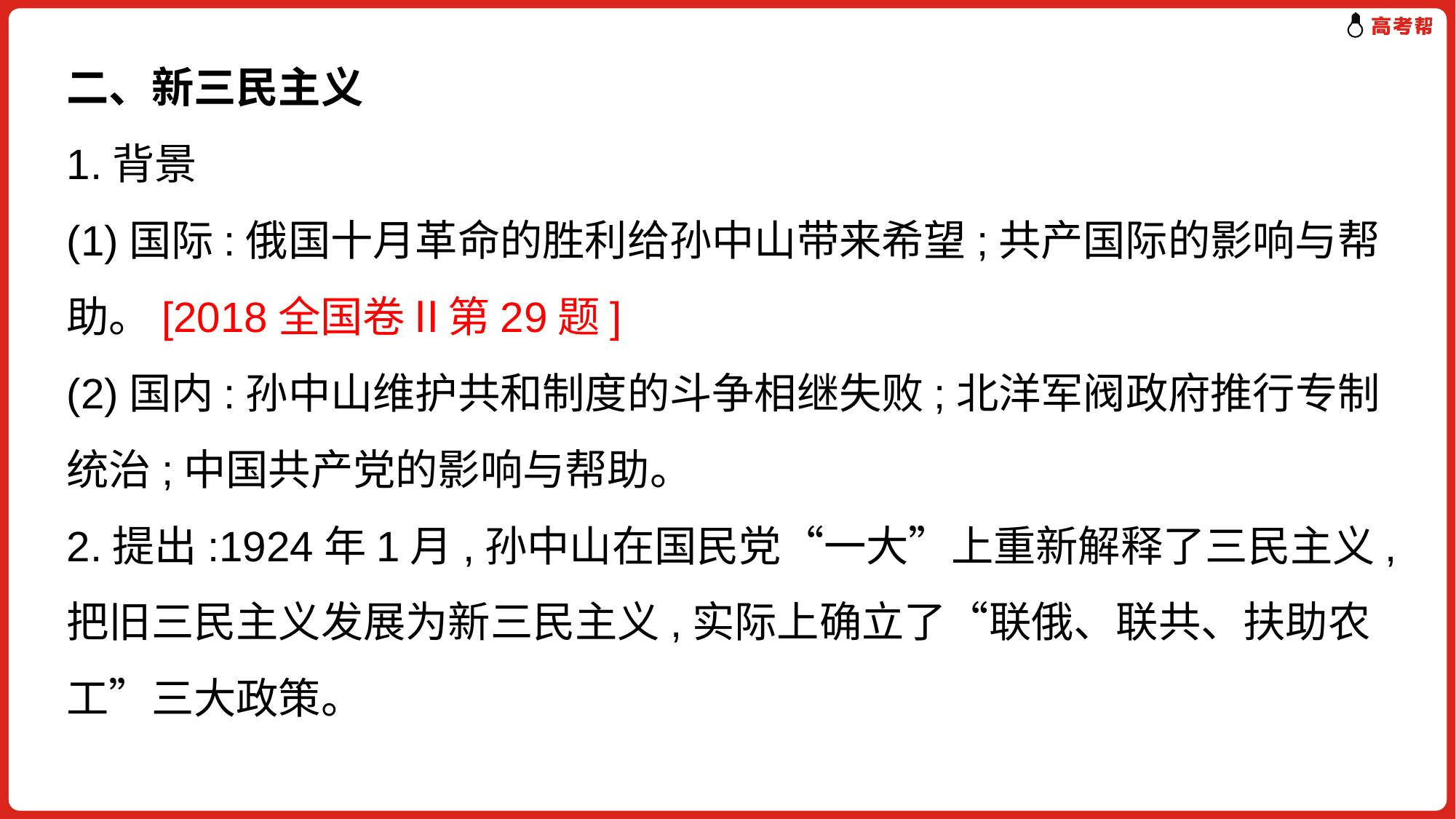

二、新三民主义
1.背景
(1)国际:俄国十月革命的胜利给孙中山带来希望;共产国际的影响与帮助。[2018全国卷Ⅱ第29题]
(2)国内:孙中山维护共和制度的斗争相继失败;北洋军阀政府推行专制统治;中国共产党的影响与帮助。
2.提出:1924年1月,孙中山在国民党“一大”上重新解释了三民主义,把旧三民主义发展为新三民主义,实际上确立了“联俄、联共、扶助农工”三大政策。